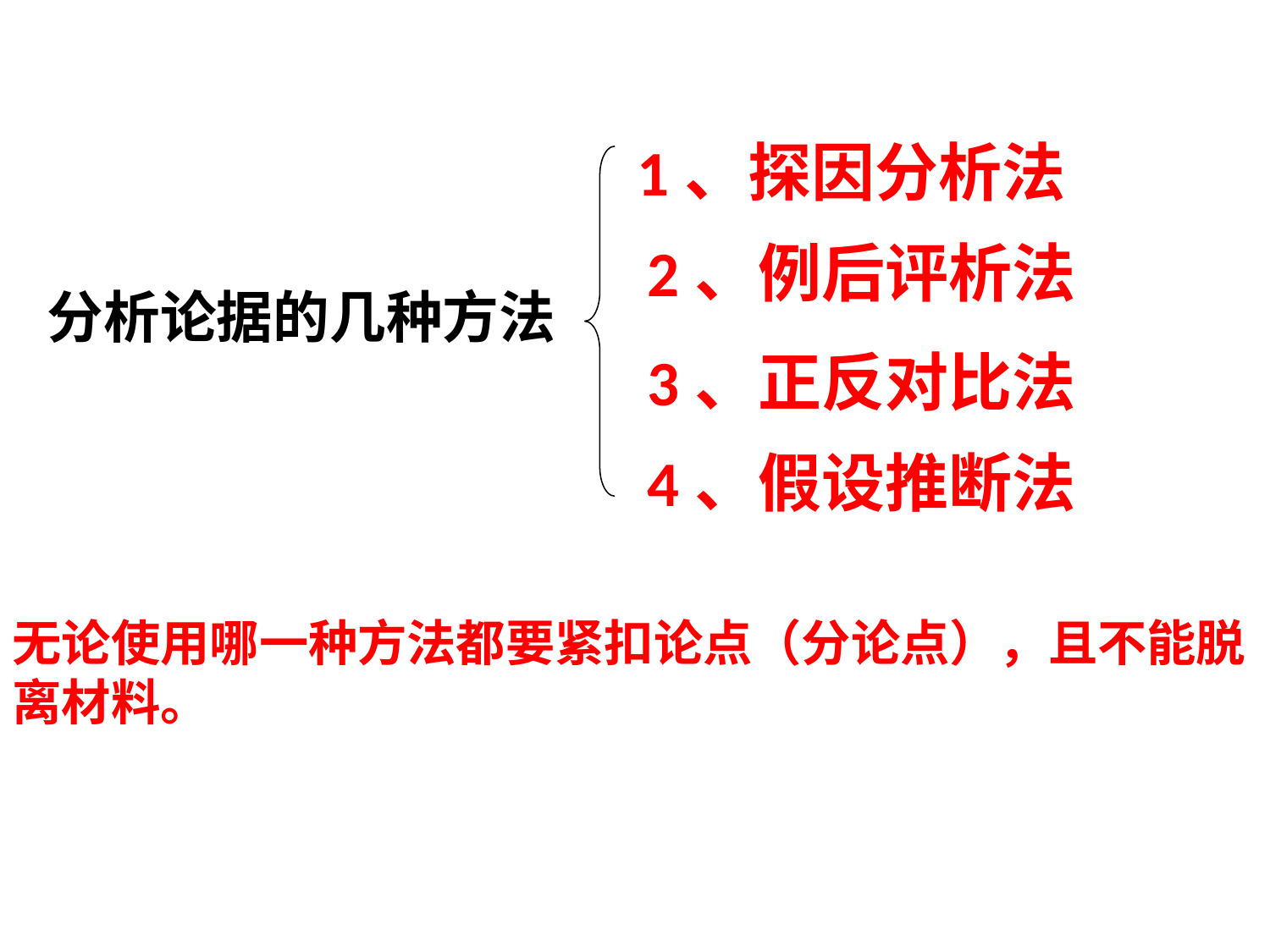

1、探因分析法

2、例后评析法
分析论据的几种方法

3、正反对比法
4、假设推断法
无论使用哪一种方法都要紧扣论点（分论点），且不能脱离材料。